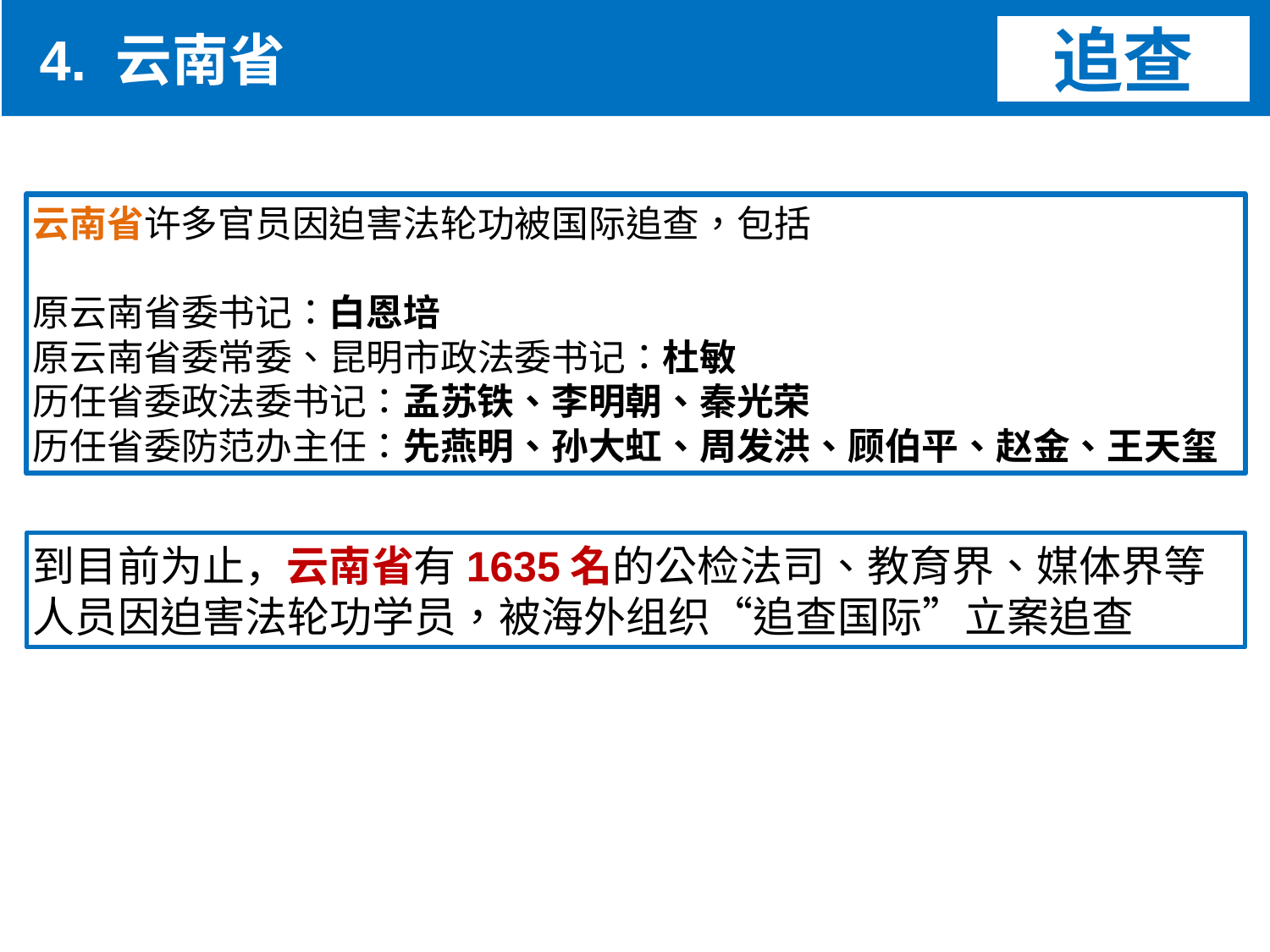

4. 云南省
追查

云南省许多官员因迫害法轮功被国际追查，包括

原云南省委书记：白恩培
原云南省委常委、昆明市政法委书记：杜敏
历任省委政法委书记：孟苏铁、李明朝、秦光荣
历任省委防范办主任：先燕明、孙大虹、周发洪、顾伯平、赵金、王天玺
到目前为止，云南省有1635名的公检法司、教育界、媒体界等
人员因迫害法轮功学员，被海外组织“追查国际”立案追查